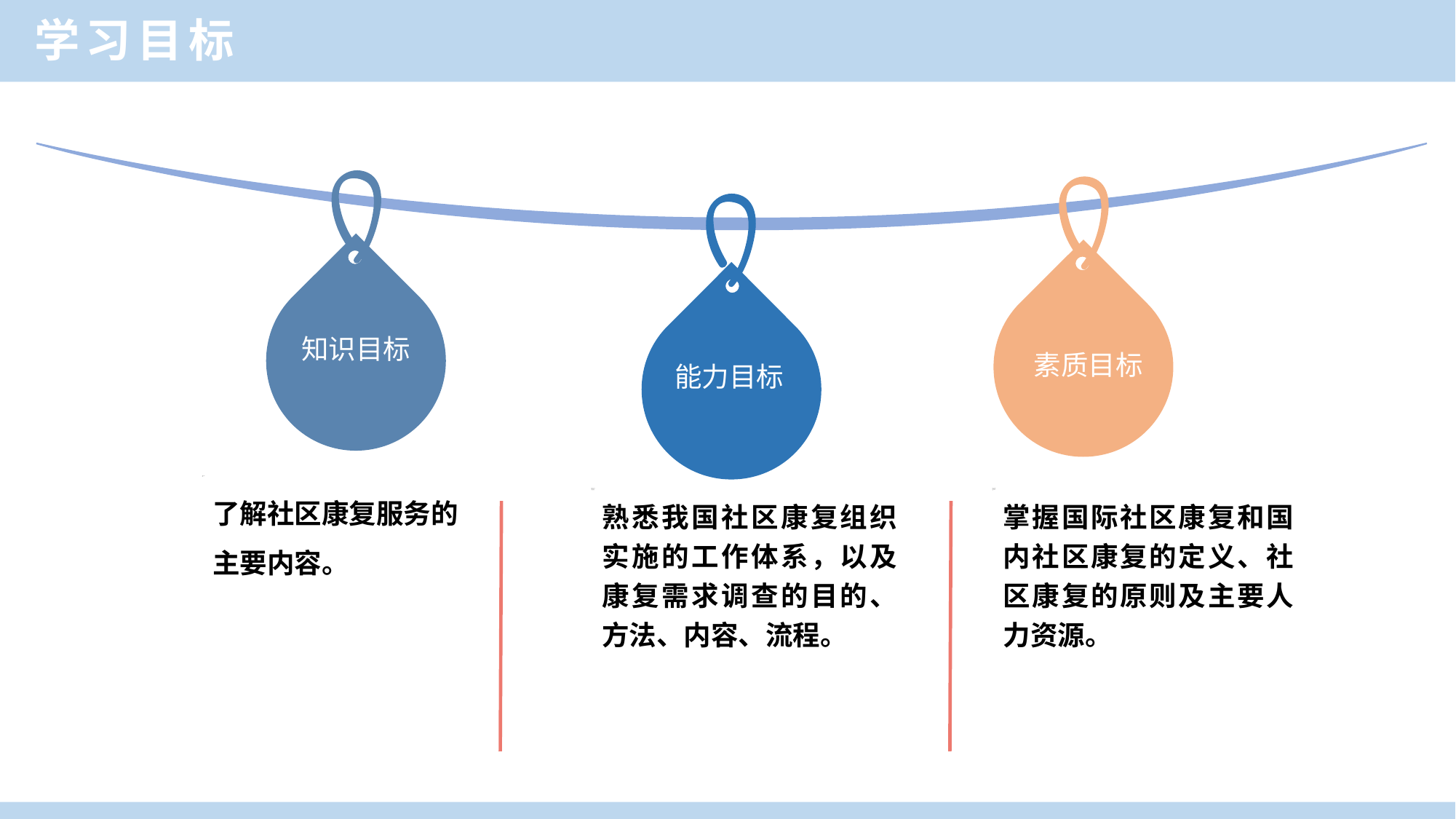

学习目标

知识目标

素质目标

能力目标
了解社区康复服务的主要内容。
熟悉我国社区康复组织实施的工作体系，以及康复需求调查的目的、方法、内容、流程。
掌握国际社区康复和国内社区康复的定义、社区康复的原则及主要人力资源。